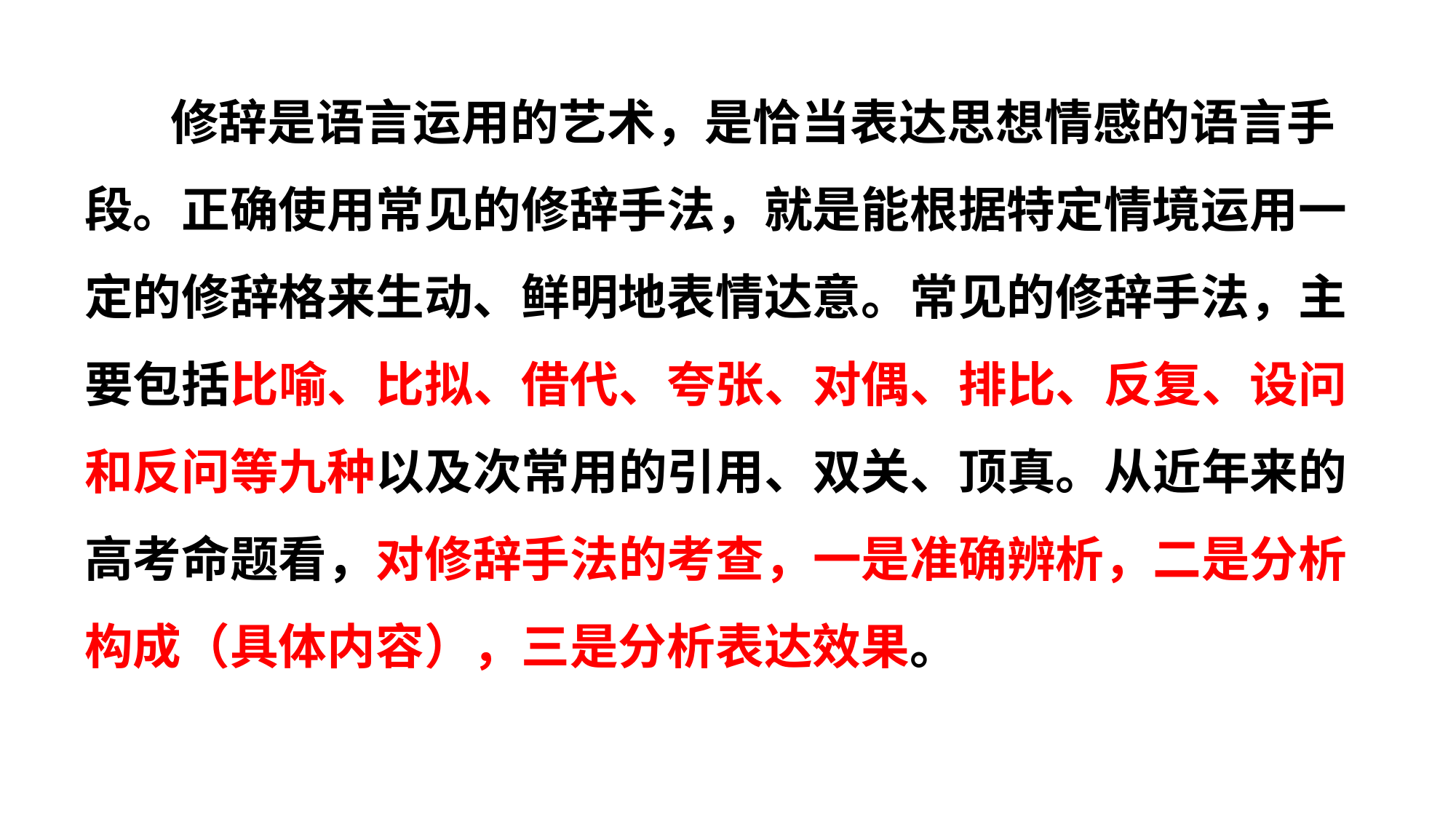

修辞是语言运用的艺术，是恰当表达思想情感的语言手段。正确使用常见的修辞手法，就是能根据特定情境运用一定的修辞格来生动、鲜明地表情达意。常见的修辞手法，主要包括比喻、比拟、借代、夸张、对偶、排比、反复、设问和反问等九种以及次常用的引用、双关、顶真。从近年来的高考命题看，对修辞手法的考查，一是准确辨析，二是分析构成（具体内容），三是分析表达效果。